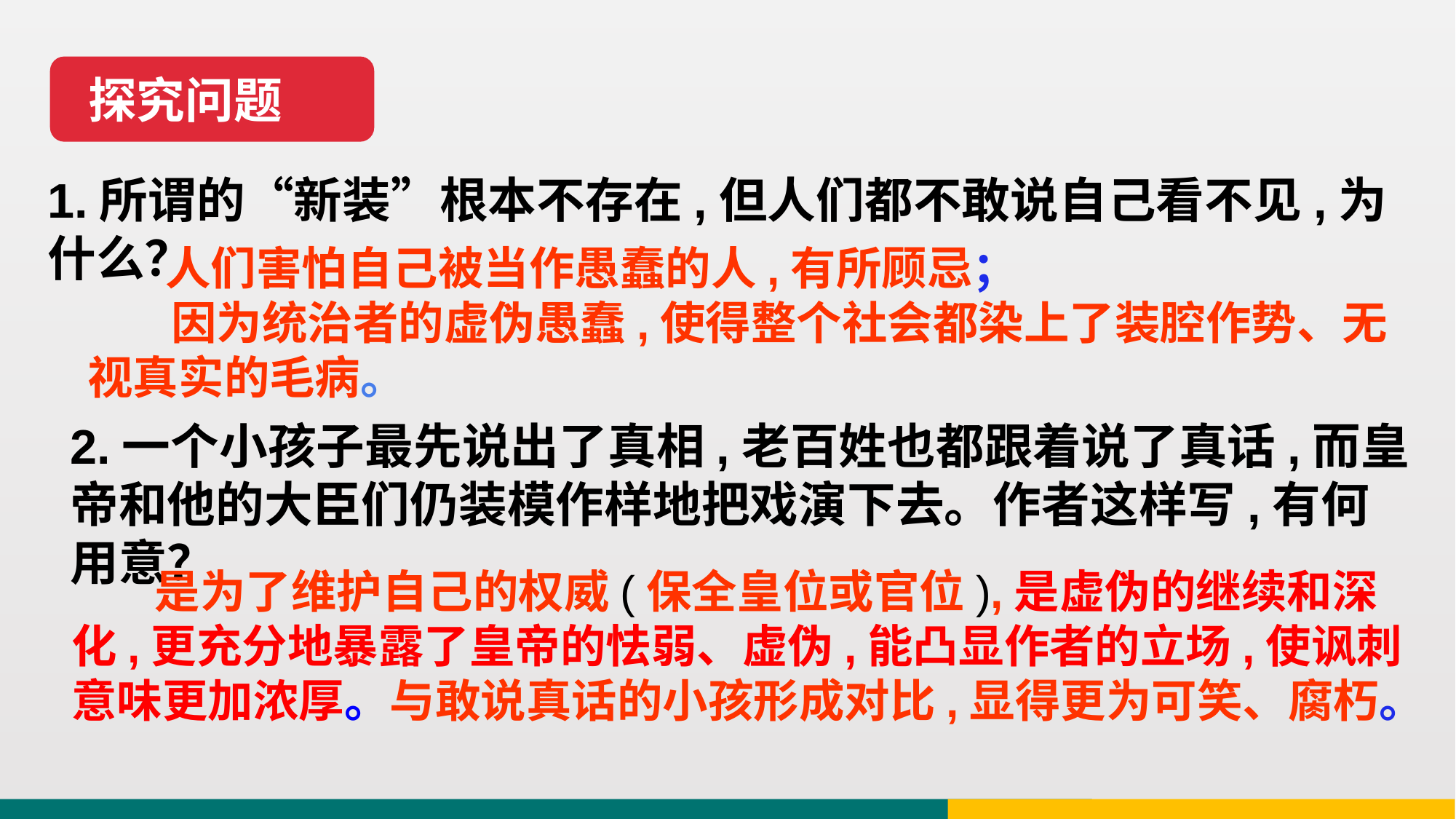

探究问题
1.所谓的“新装”根本不存在,但人们都不敢说自己看不见,为什么？
       人们害怕自己被当作愚蠢的人,有所顾忌；
       因为统治者的虚伪愚蠢,使得整个社会都染上了装腔作势、无视真实的毛病。
2.一个小孩子最先说出了真相,老百姓也都跟着说了真话,而皇帝和他的大臣们仍装模作样地把戏演下去。作者这样写,有何用意？
       是为了维护自己的权威(保全皇位或官位),是虚伪的继续和深化,更充分地暴露了皇帝的怯弱、虚伪,能凸显作者的立场,使讽刺意味更加浓厚。与敢说真话的小孩形成对比,显得更为可笑、腐朽。